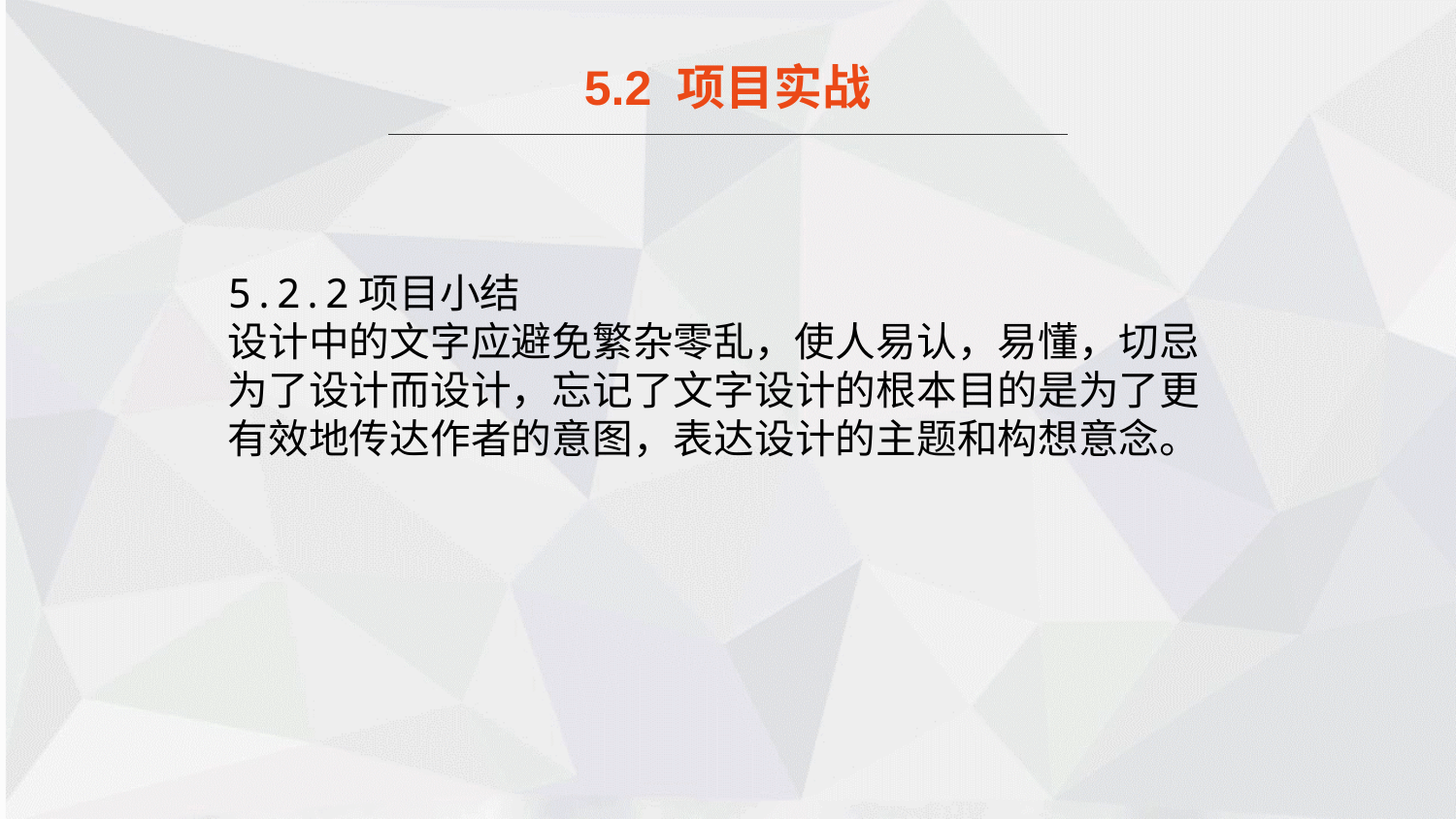

5.2 项目实战
5.2.2项目小结
设计中的文字应避免繁杂零乱，使人易认，易懂，切忌为了设计而设计，忘记了文字设计的根本目的是为了更有效地传达作者的意图，表达设计的主题和构想意念。